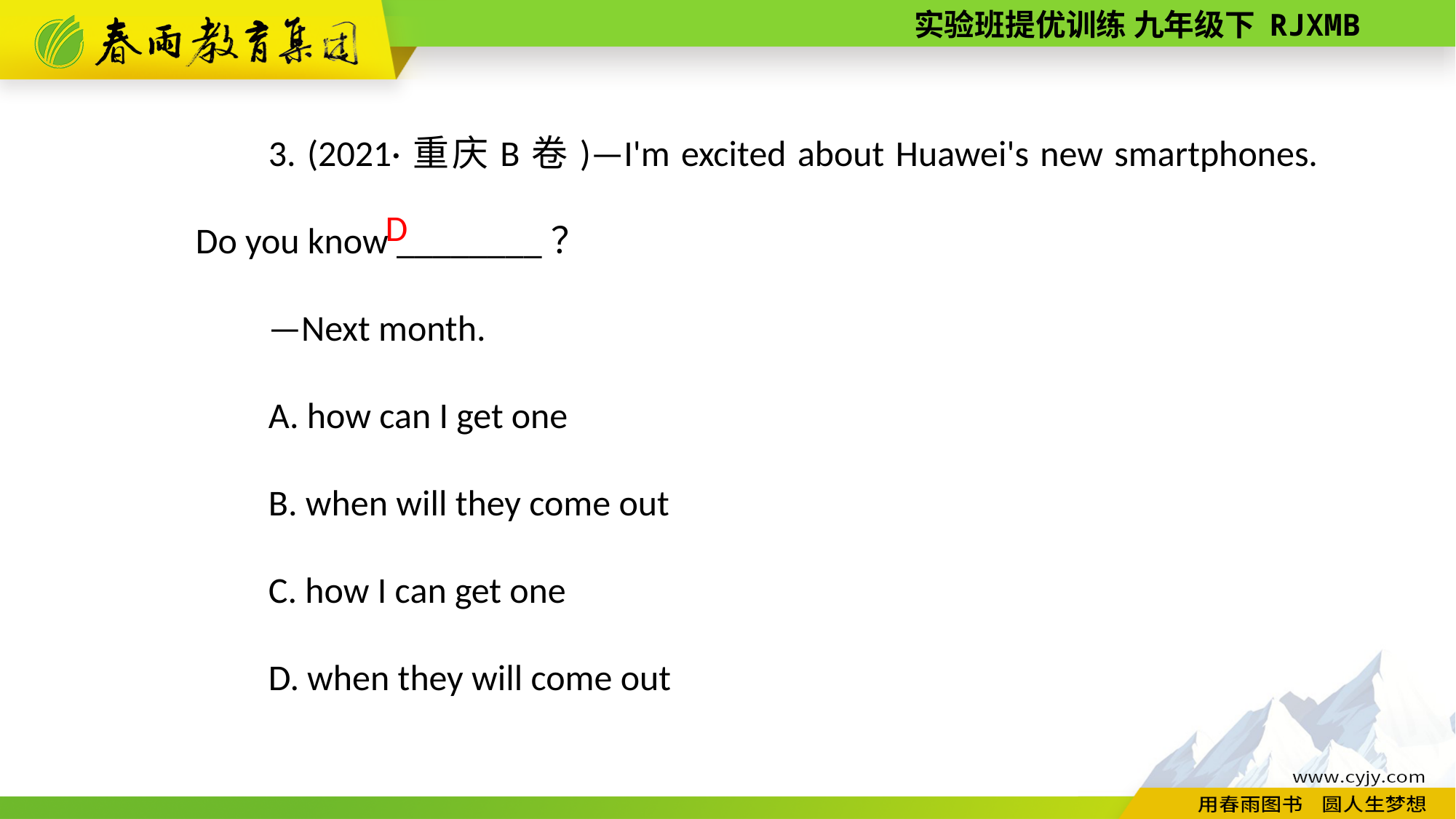

3. (2021·重庆B卷)—I'm excited about Huawei's new smartphones. Do you know ________？
—Next month.
A. how can I get one
B. when will they come out
C. how I can get one
D. when they will come out
 D